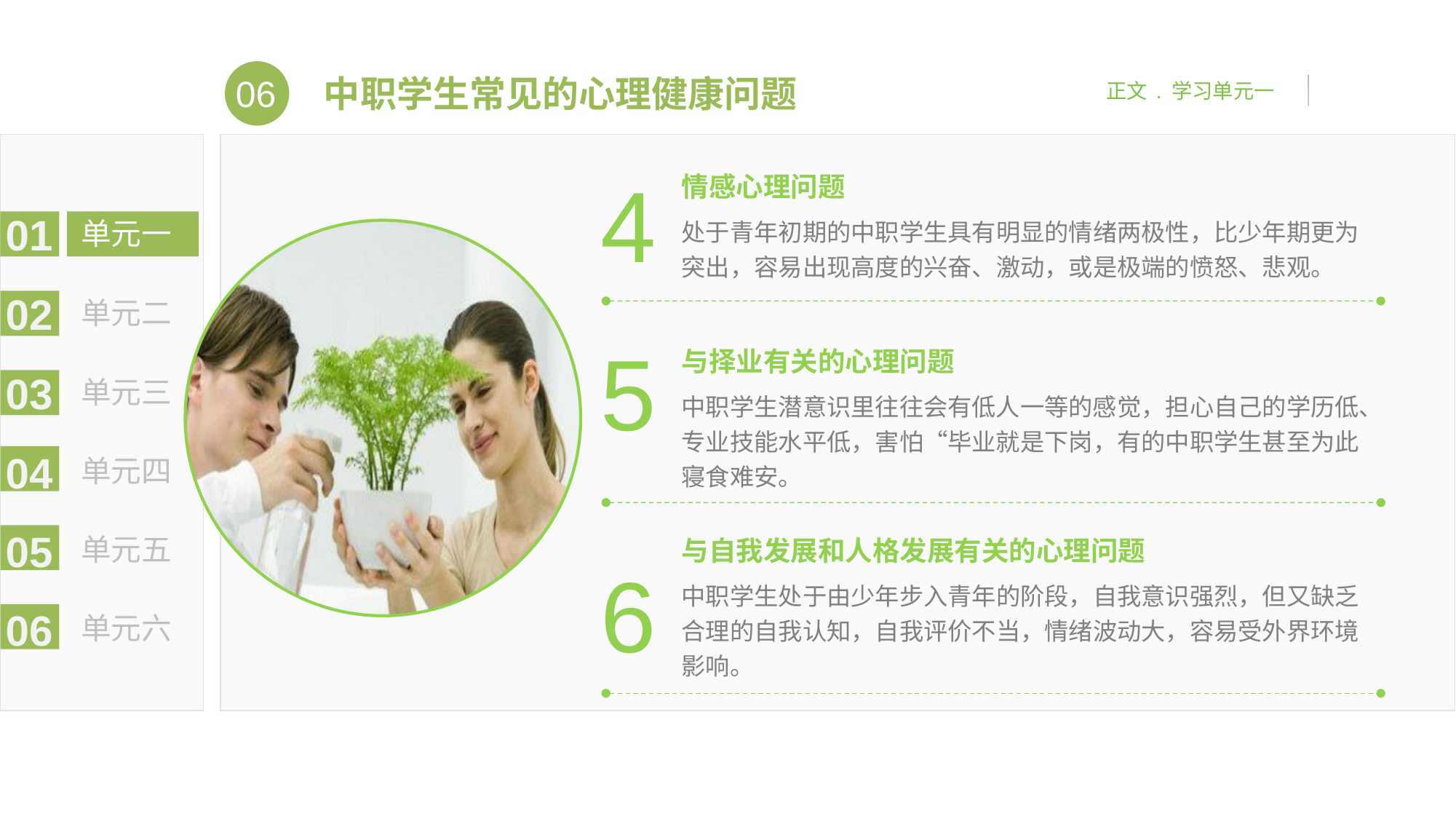

06
正文 . 学习单元一
中职学生常见的心理健康问题

4
情感心理问题
处于青年初期的中职学生具有明显的情绪两极性，比少年期更为突出，容易出现高度的兴奋、激动，或是极端的愤怒、悲观。

01
单元一

02
单元二

5
与择业有关的心理问题
中职学生潜意识里往往会有低人一等的感觉，担心自己的学历低、专业技能水平低，害怕“毕业就是下岗，有的中职学生甚至为此寝食难安。

03
单元三

04

单元四
05

单元五
与自我发展和人格发展有关的心理问题
中职学生处于由少年步入青年的阶段，自我意识强烈，但又缺乏合理的自我认知，自我评价不当，情绪波动大，容易受外界环境影响。
6

06

单元六